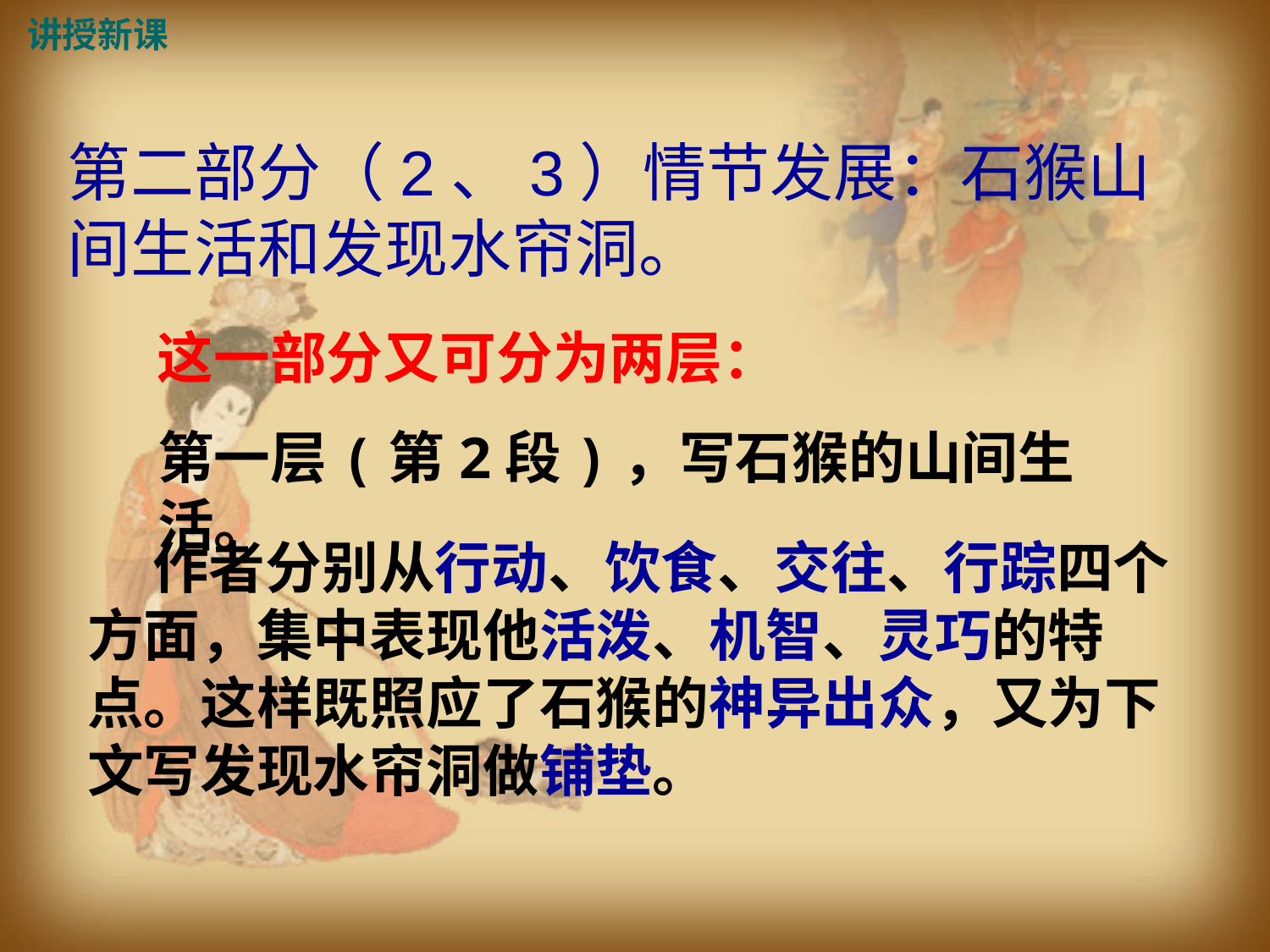

讲授新课
第二部分（2、3）情节发展：石猴山间生活和发现水帘洞。
这一部分又可分为两层：
第一层(第2段)，写石猴的山间生活。
    作者分别从行动、饮食、交往、行踪四个方面，集中表现他活泼、机智、灵巧的特点。这样既照应了石猴的神异出众，又为下文写发现水帘洞做铺垫。